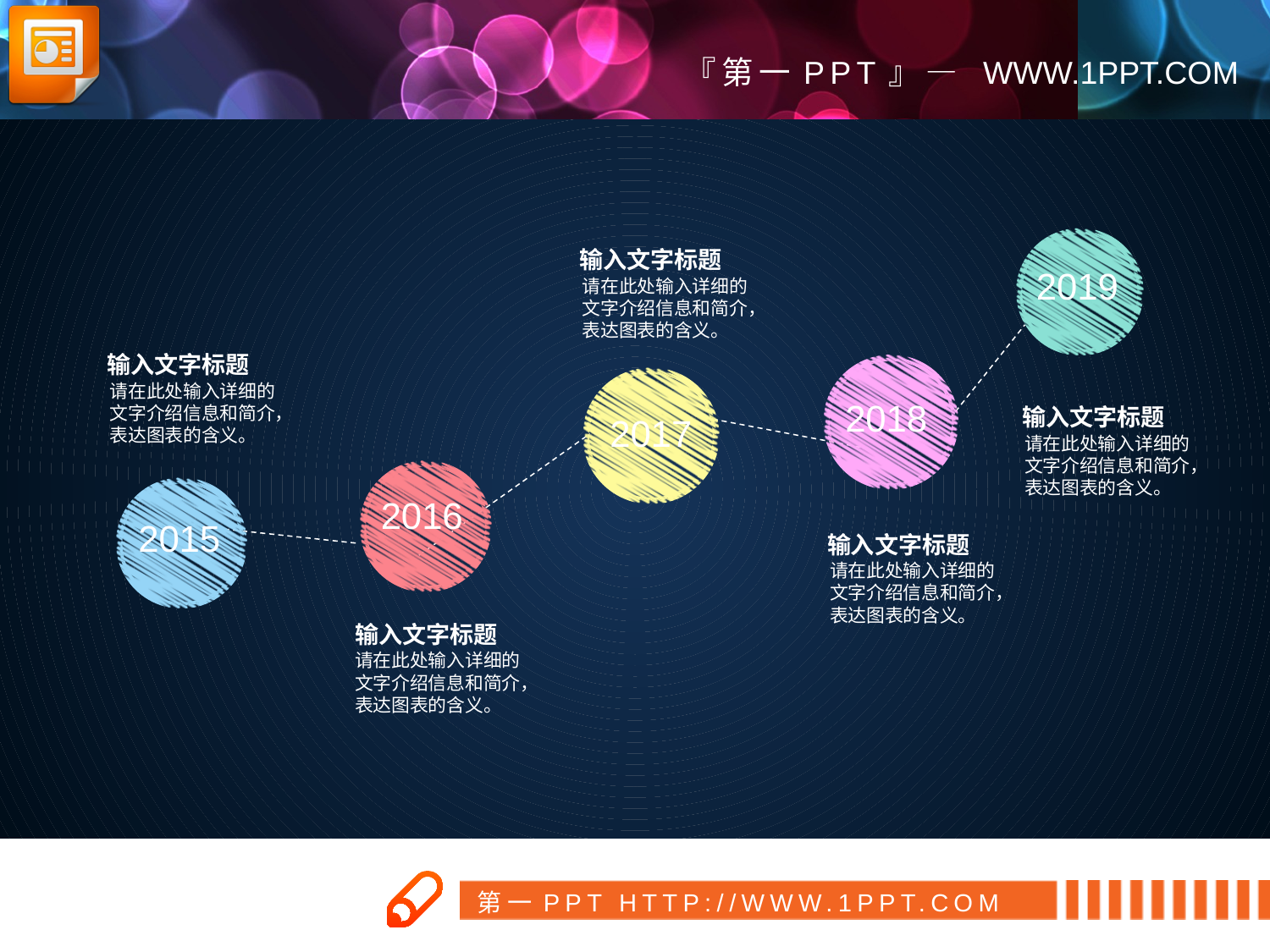

输入文字标题
2019
请在此处输入详细的文字介绍信息和简介，表达图表的含义。
输入文字标题

请在此处输入详细的文字介绍信息和简介，表达图表的含义。
2018
输入文字标题
2017
请在此处输入详细的文字介绍信息和简介，表达图表的含义。

2016
2015
输入文字标题
请在此处输入详细的文字介绍信息和简介，表达图表的含义。
输入文字标题
请在此处输入详细的文字介绍信息和简介，表达图表的含义。